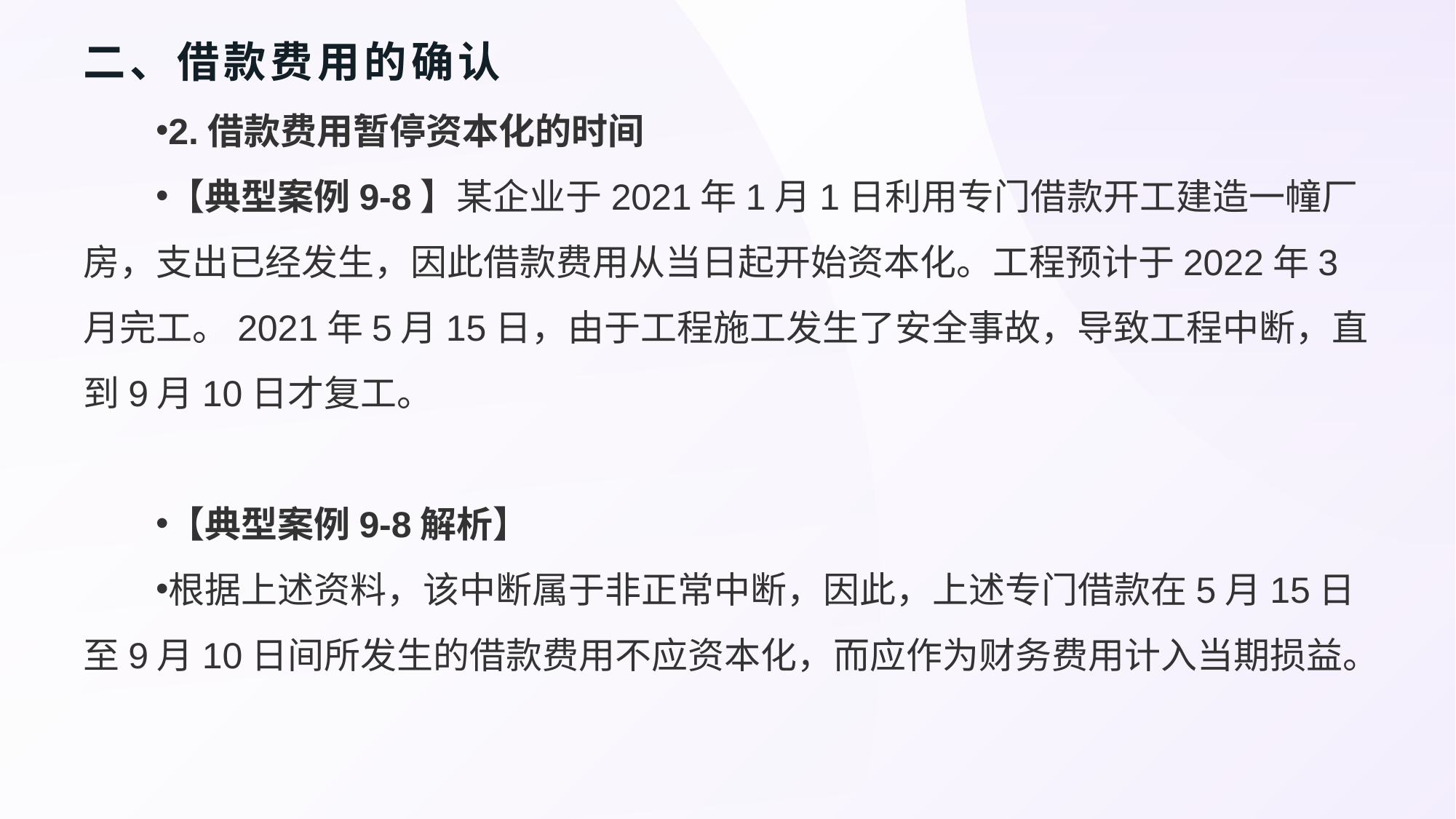

# 二、借款费用的确认
2.借款费用暂停资本化的时间
【典型案例9-8】某企业于2021年1月1日利用专门借款开工建造一幢厂房，支出已经发生，因此借款费用从当日起开始资本化。工程预计于2022年3月完工。2021年5月15日，由于工程施工发生了安全事故，导致工程中断，直到9月10日才复工。

【典型案例9-8解析】
根据上述资料，该中断属于非正常中断，因此，上述专门借款在5月15日至9月10日间所发生的借款费用不应资本化，而应作为财务费用计入当期损益。